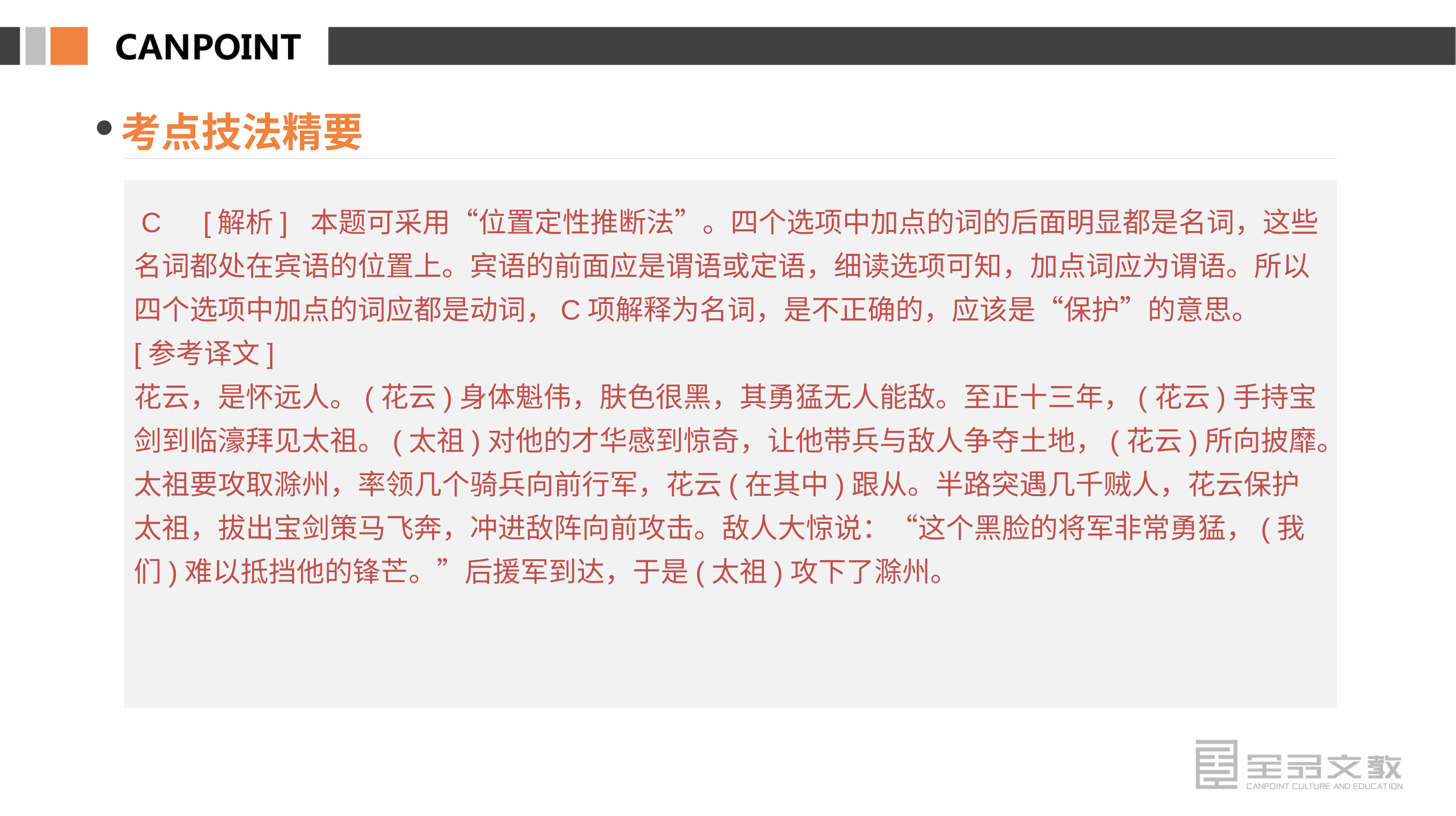

考点技法精要

 C　[解析]  本题可采用“位置定性推断法”。四个选项中加点的词的后面明显都是名词，这些名词都处在宾语的位置上。宾语的前面应是谓语或定语，细读选项可知，加点词应为谓语。所以四个选项中加点的词应都是动词，C项解释为名词，是不正确的，应该是“保护”的意思。
[参考译文]
花云，是怀远人。(花云)身体魁伟，肤色很黑，其勇猛无人能敌。至正十三年，(花云)手持宝剑到临濠拜见太祖。(太祖)对他的才华感到惊奇，让他带兵与敌人争夺土地，(花云)所向披靡。太祖要攻取滁州，率领几个骑兵向前行军，花云(在其中)跟从。半路突遇几千贼人，花云保护太祖，拔出宝剑策马飞奔，冲进敌阵向前攻击。敌人大惊说：“这个黑脸的将军非常勇猛，(我们)难以抵挡他的锋芒。”后援军到达，于是(太祖)攻下了滁州。